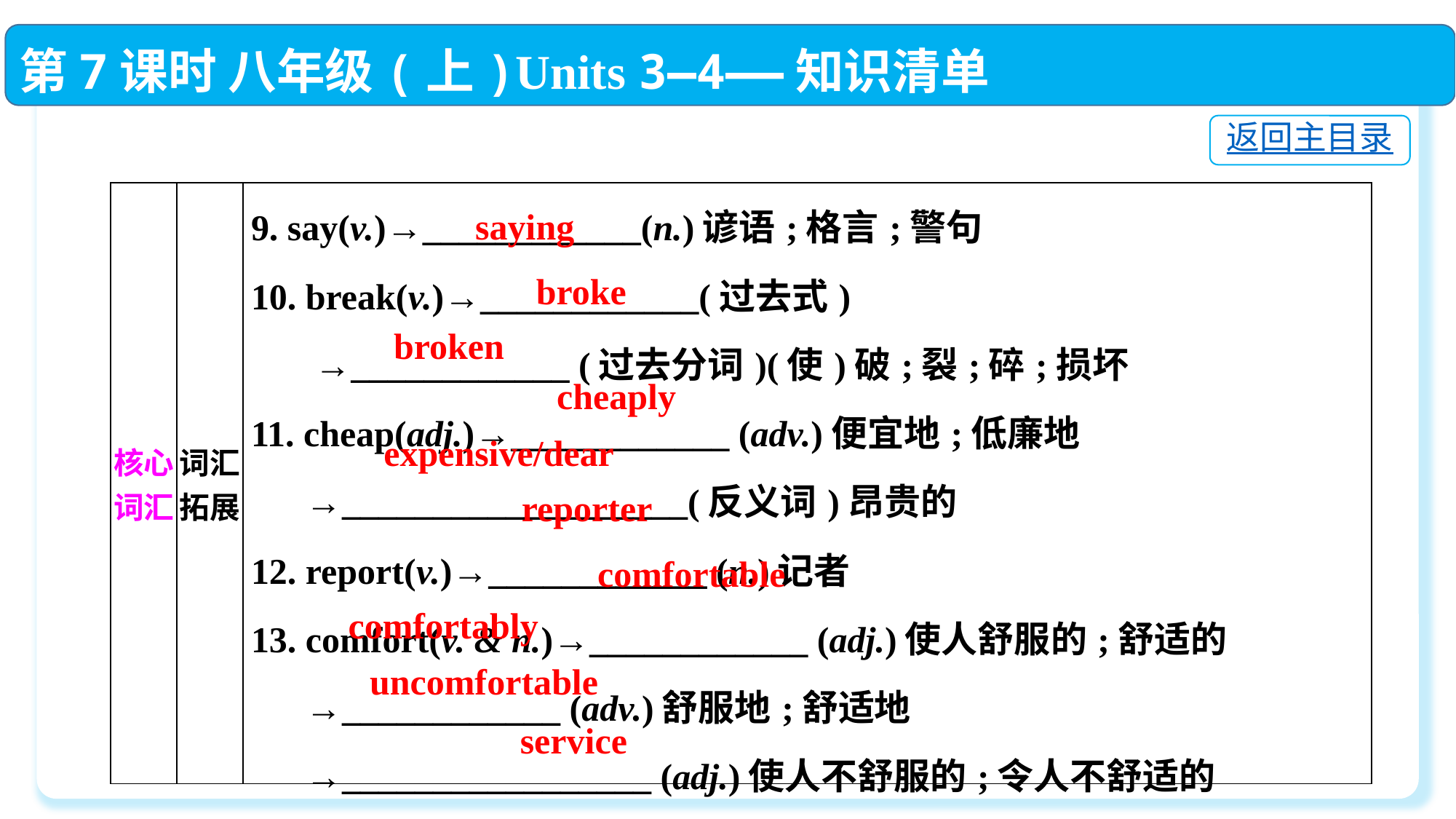

第7课时 八年级(上)Units 3—4——知识清单

返回主目录
| 核心词汇 | 词汇拓展 | 9. say(v.)→\_\_\_\_\_\_\_\_\_\_\_\_(n.)谚语;格言;警句  10. break(v.)→\_\_\_\_\_\_\_\_\_\_\_\_(过去式)  →\_\_\_\_\_\_\_\_\_\_\_\_ (过去分词)(使)破;裂;碎;损坏  11. cheap(adj.)→\_\_\_\_\_\_\_\_\_\_\_\_ (adv.)便宜地;低廉地  →\_\_\_\_\_\_\_\_\_\_\_\_\_\_\_\_\_\_\_(反义词)昂贵的  12. report(v.)→\_\_\_\_\_\_\_\_\_\_\_\_ (n.)记者  13. comfort(v. & n.)→\_\_\_\_\_\_\_\_\_\_\_\_ (adj.)使人舒服的;舒适的  →\_\_\_\_\_\_\_\_\_\_\_\_ (adv.)舒服地;舒适地  →\_\_\_\_\_\_\_\_\_\_\_\_\_\_\_\_\_ (adj.)使人不舒服的;令人不舒适的  14. serve(v.)→\_\_\_\_\_\_\_\_\_\_\_\_(n.)接待;服务 |
| --- | --- | --- |
saying

broke
broken
cheaply
expensive/dear
reporter
comfortable
comfortably
uncomfortable
service